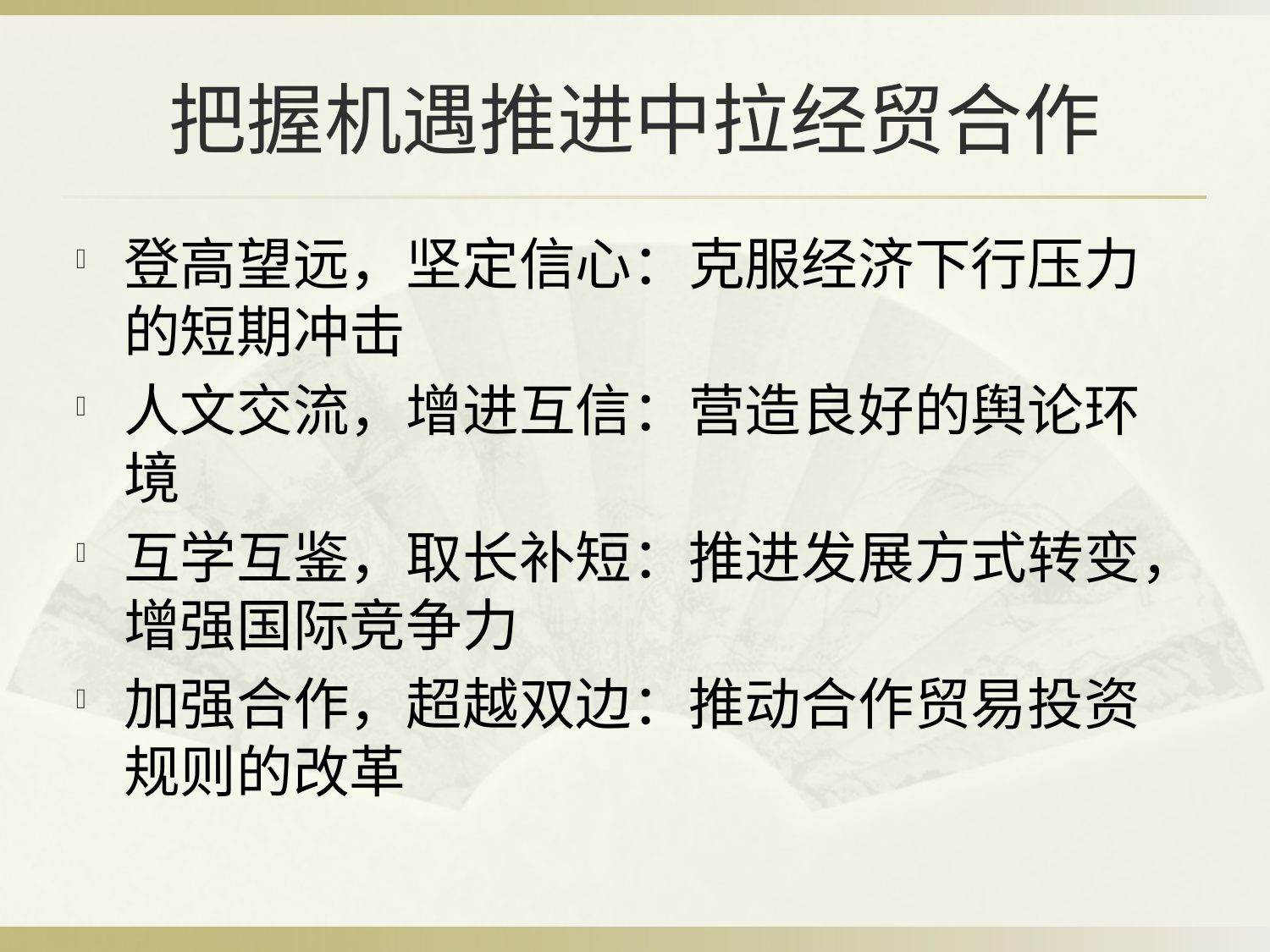

# 把握机遇推进中拉经贸合作
登高望远，坚定信心：克服经济下行压力的短期冲击
人文交流，增进互信：营造良好的舆论环境
互学互鉴，取长补短：推进发展方式转变，增强国际竞争力
加强合作，超越双边：推动合作贸易投资规则的改革